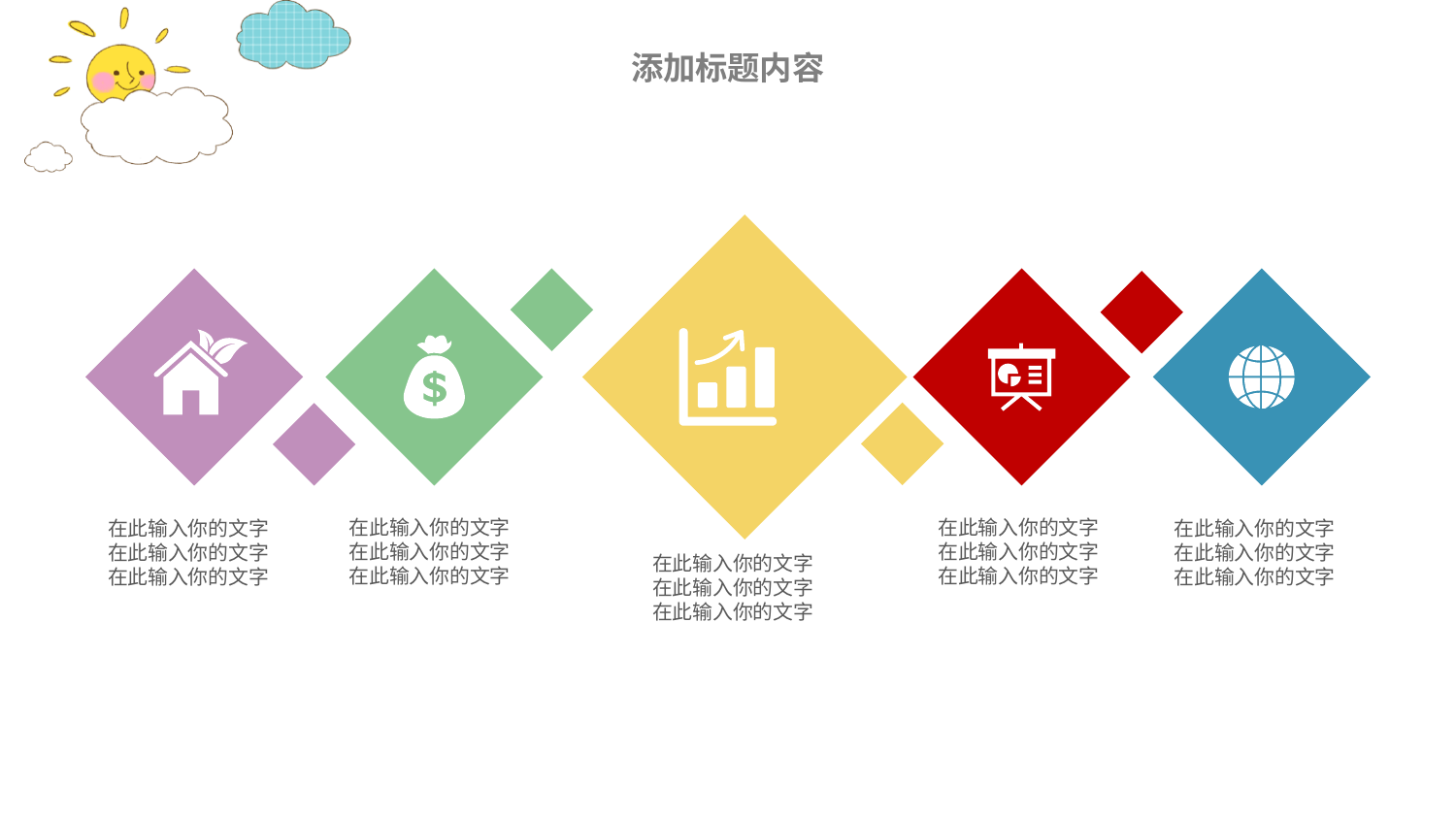

在此输入你的文字
在此输入你的文字
在此输入你的文字
在此输入你的文字
在此输入你的文字
在此输入你的文字
在此输入你的文字
在此输入你的文字
在此输入你的文字
在此输入你的文字
在此输入你的文字
在此输入你的文字
在此输入你的文字
在此输入你的文字
在此输入你的文字